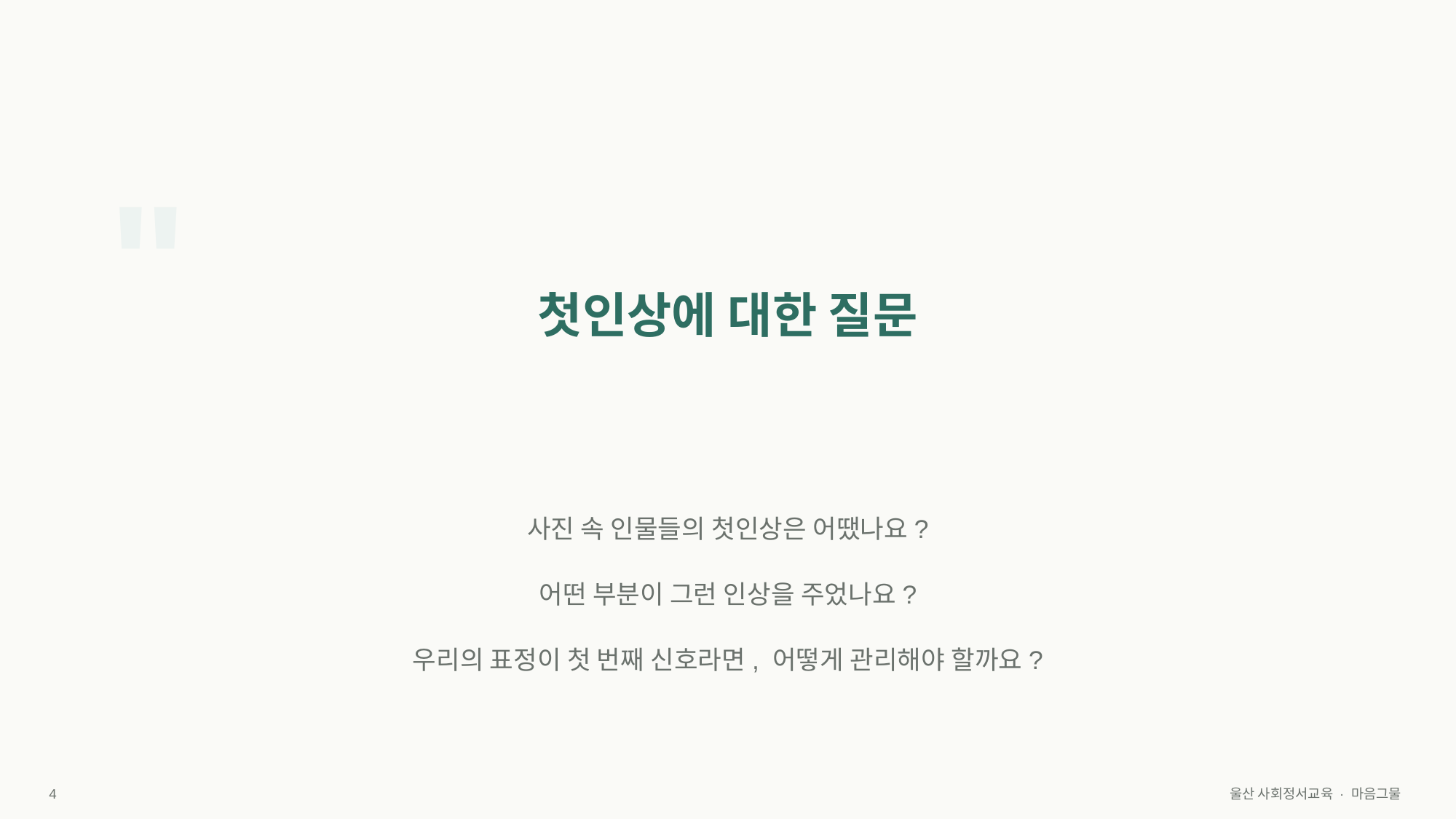

"
첫인상에 대한 질문
사진 속 인물들의 첫인상은 어땠나요?
어떤 부분이 그런 인상을 주었나요?
우리의 표정이 첫 번째 신호라면, 어떻게 관리해야 할까요?
4
울산 사회정서교육 · 마음그물